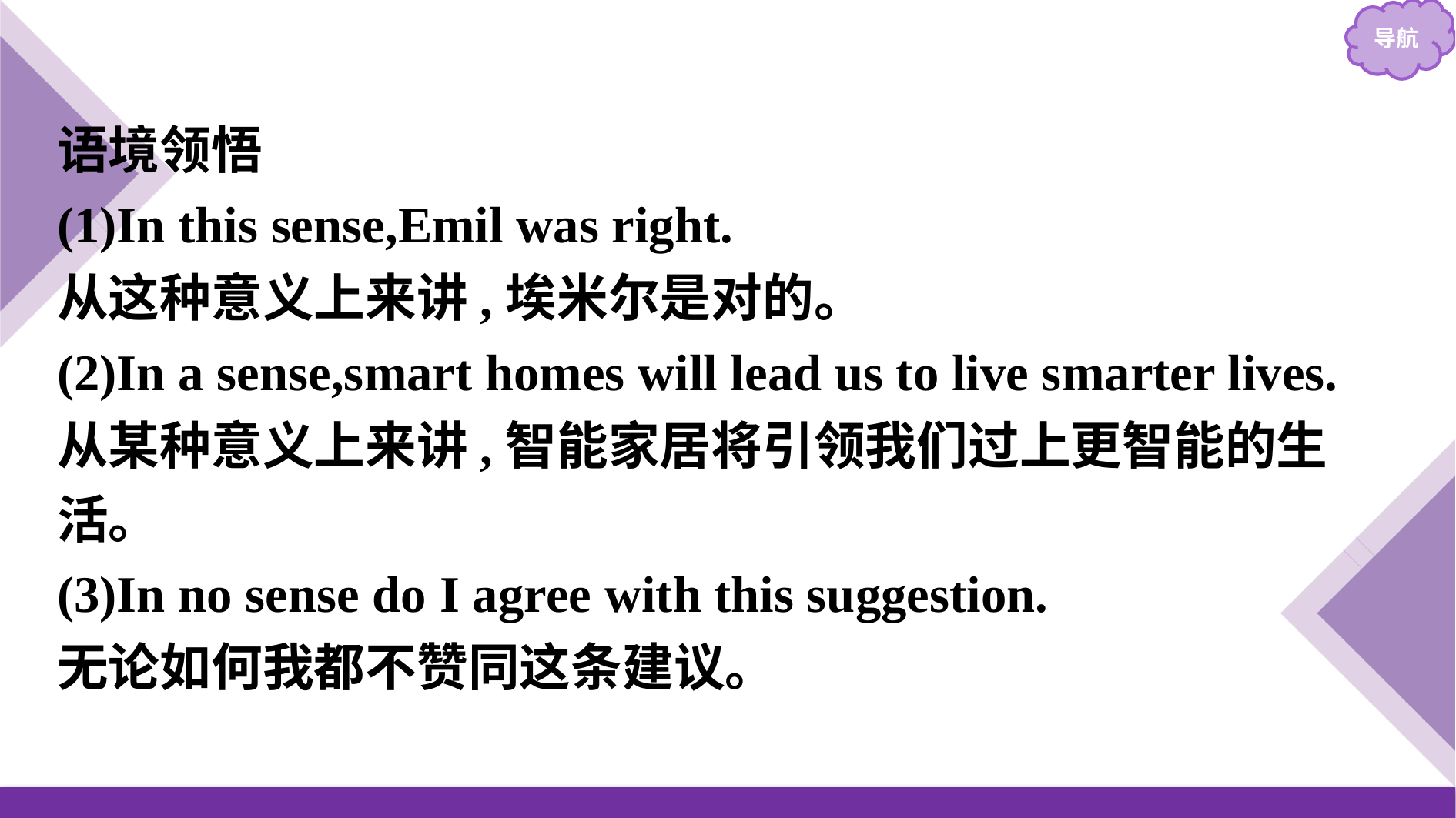

语境领悟
(1)In this sense,Emil was right.
从这种意义上来讲,埃米尔是对的。
(2)In a sense,smart homes will lead us to live smarter lives.
从某种意义上来讲,智能家居将引领我们过上更智能的生活。
(3)In no sense do I agree with this suggestion.
无论如何我都不赞同这条建议。